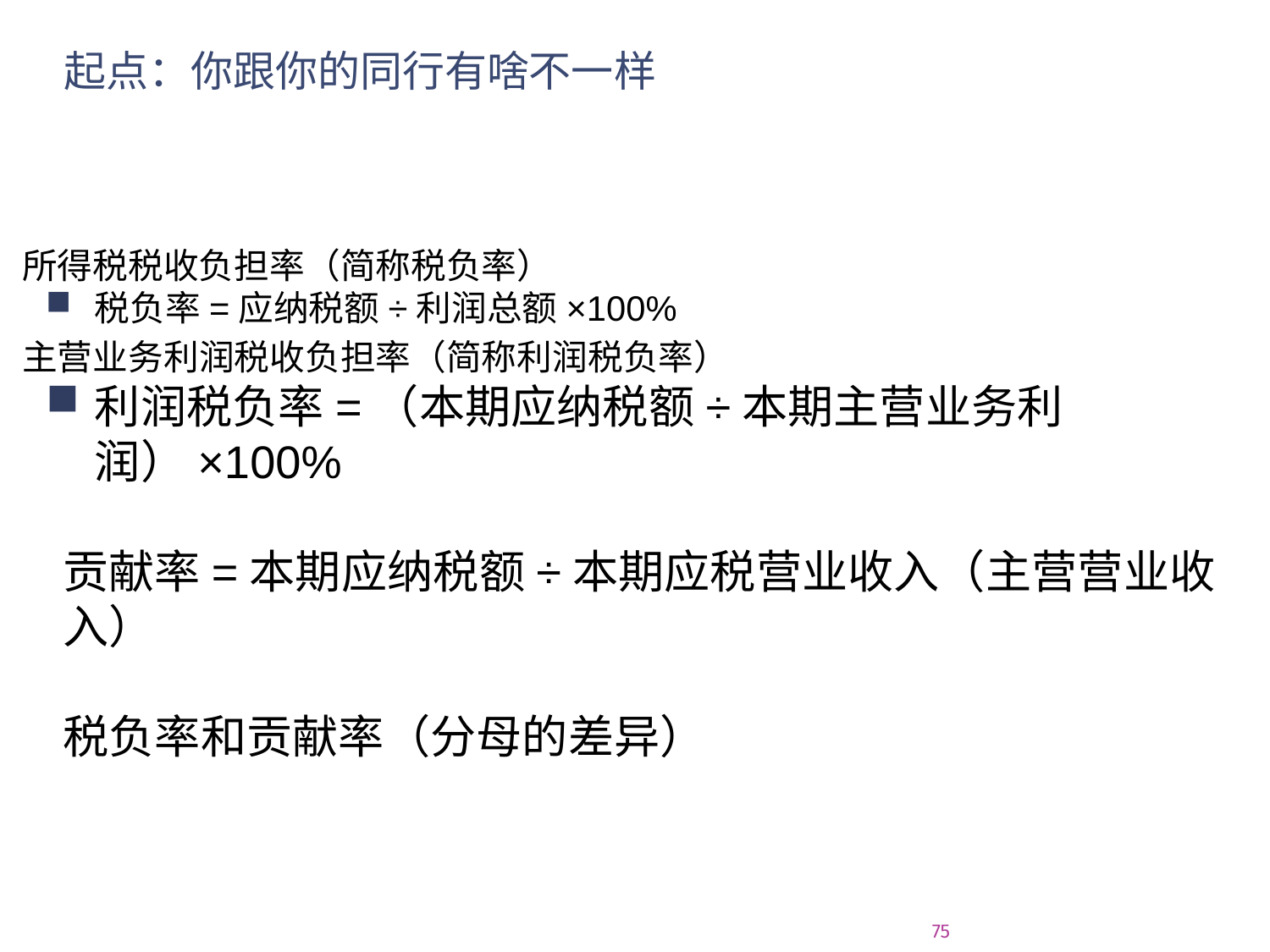

# 起点：你跟你的同行有啥不一样
所得税税收负担率（简称税负率）
税负率=应纳税额÷利润总额×100%
主营业务利润税收负担率（简称利润税负率）
利润税负率=（本期应纳税额÷本期主营业务利润）×100%

贡献率=本期应纳税额÷本期应税营业收入（主营营业收入）

税负率和贡献率（分母的差异）

2015/7/20
75